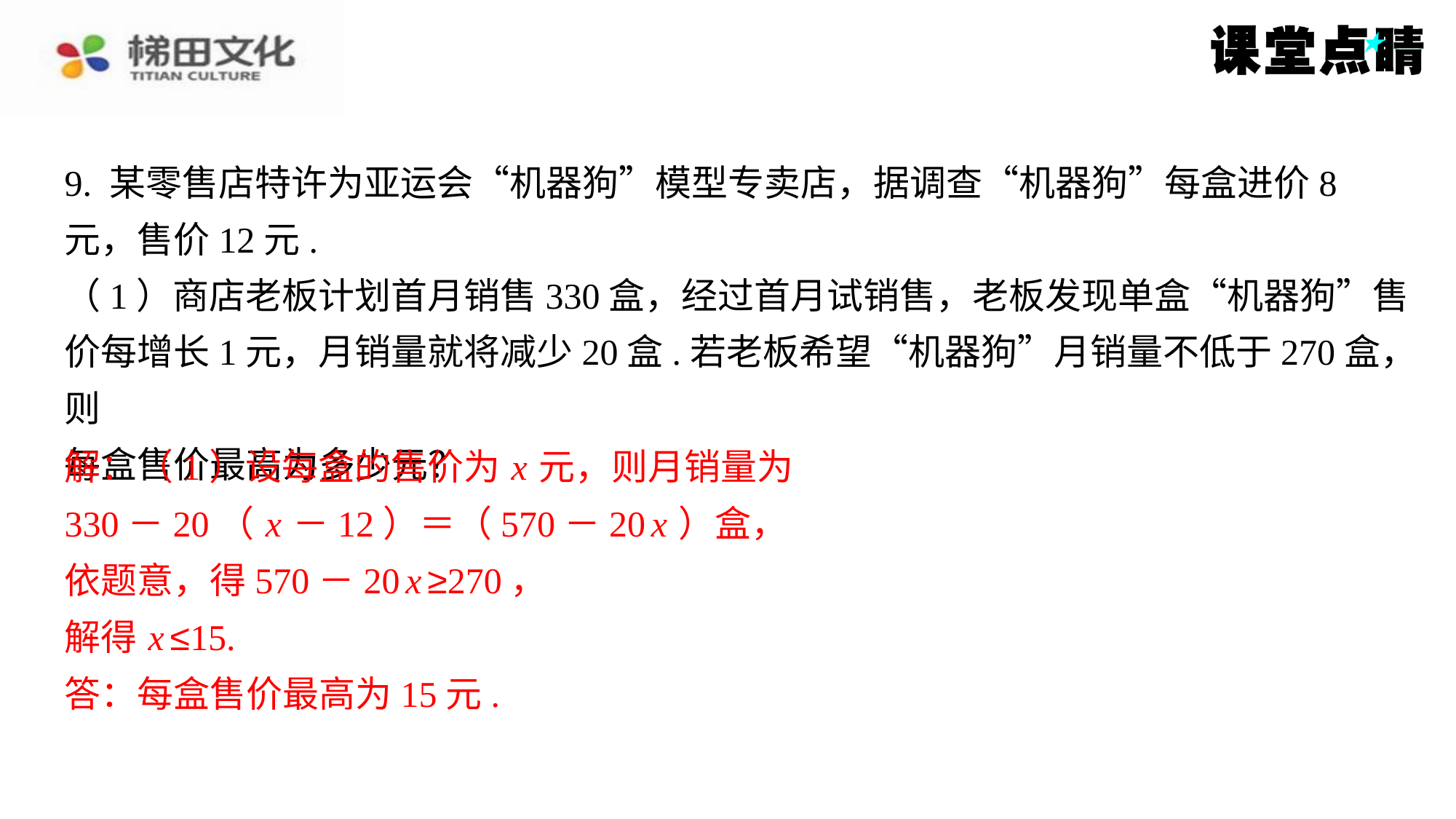

9. 某零售店特许为亚运会“机器狗”模型专卖店，据调查“机器狗”每盒进价8
元，售价12元.
（1）商店老板计划首月销售330盒，经过首月试销售，老板发现单盒“机器狗”售
价每增长1元，月销量就将减少20盒.若老板希望“机器狗”月销量不低于270盒，则
每盒售价最高为多少元？
解：（1）设每盒的售价为 x 元，则月销量为
330－20（ x －12）＝（570－20 x ）盒，
依题意，得570－20 x ≥270，
解得 x ≤15.
答：每盒售价最高为15元.
解：（1）设每盒的售价为 x 元，则月销量为
330－20（ x －12）＝（570－20 x ）盒，
依题意，得570－20 x ≥270，
解得 x ≤15.
答：每盒售价最高为15元.